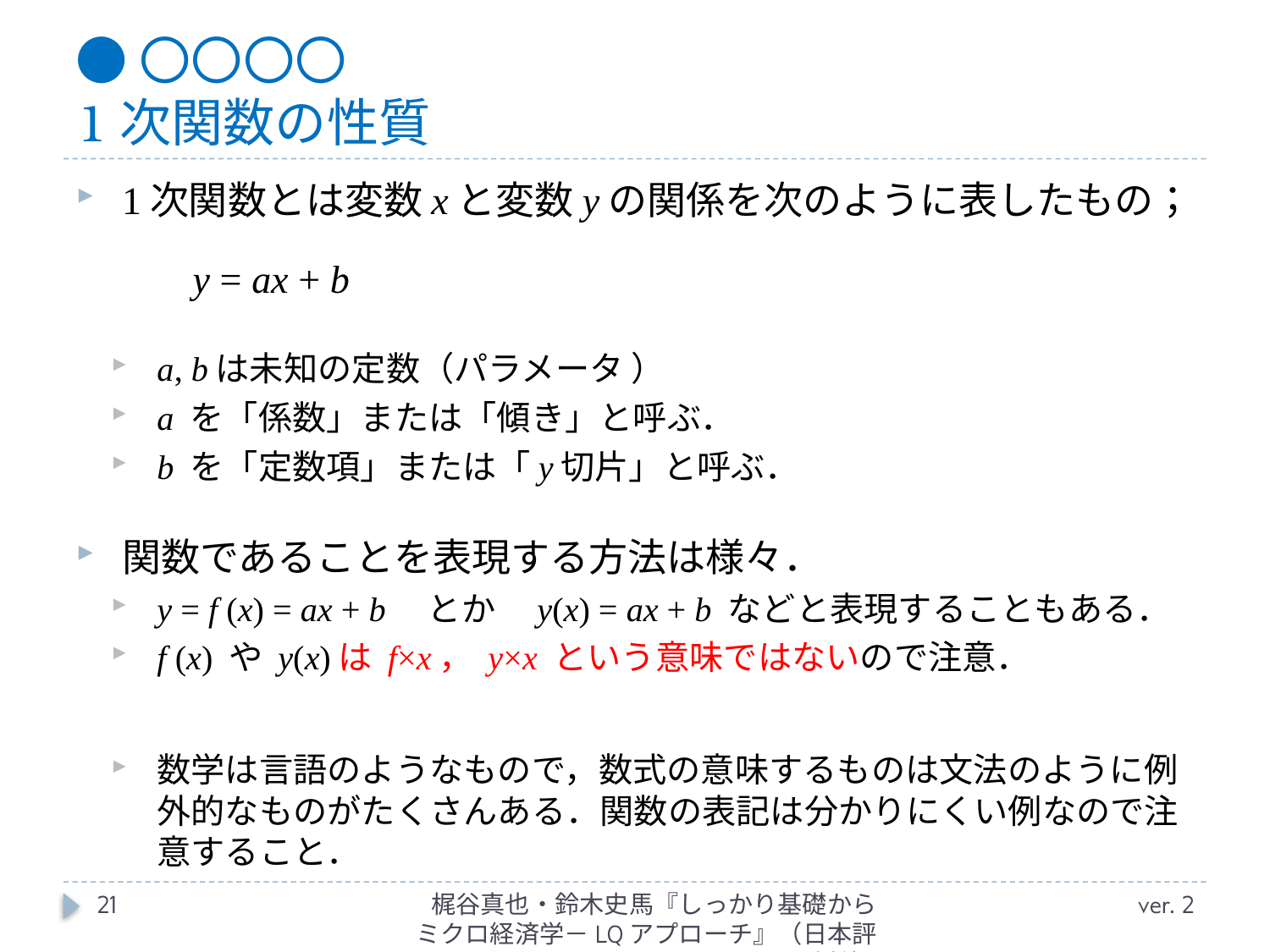

# ●〇〇〇〇 1次関数の性質
1次関数とは変数xと変数yの関係を次のように表したもの；

	y = ax + b

a, bは未知の定数（パラメータ ）
a を「係数」または「傾き」と呼ぶ．
b を「定数項」または「y切片」と呼ぶ．

関数であることを表現する方法は様々．
y = f (x) = ax + b　とか　y(x) = ax + b などと表現することもある．
f (x) や y(x)は f×x， y×x という意味ではないので注意．

数学は言語のようなもので，数式の意味するものは文法のように例外的なものがたくさんある．関数の表記は分かりにくい例なので注意すること．

21
梶谷真也・鈴木史馬『しっかり基礎からミクロ経済学－LQアプローチ』（日本評論社）
ver. 2